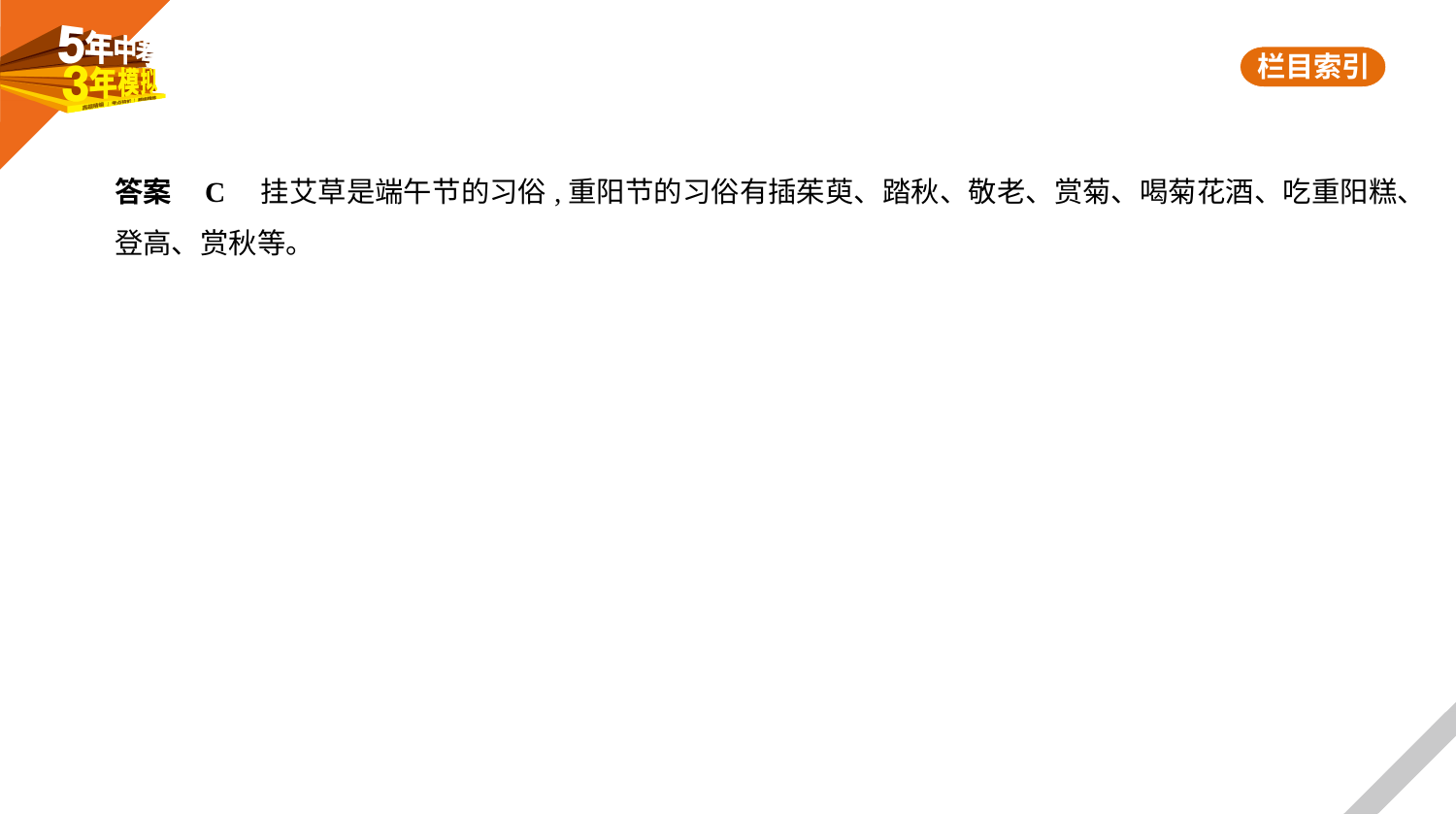

答案    C　挂艾草是端午节的习俗,重阳节的习俗有插茱萸、踏秋、敬老、赏菊、喝菊花酒、吃重阳糕、
登高、赏秋等。